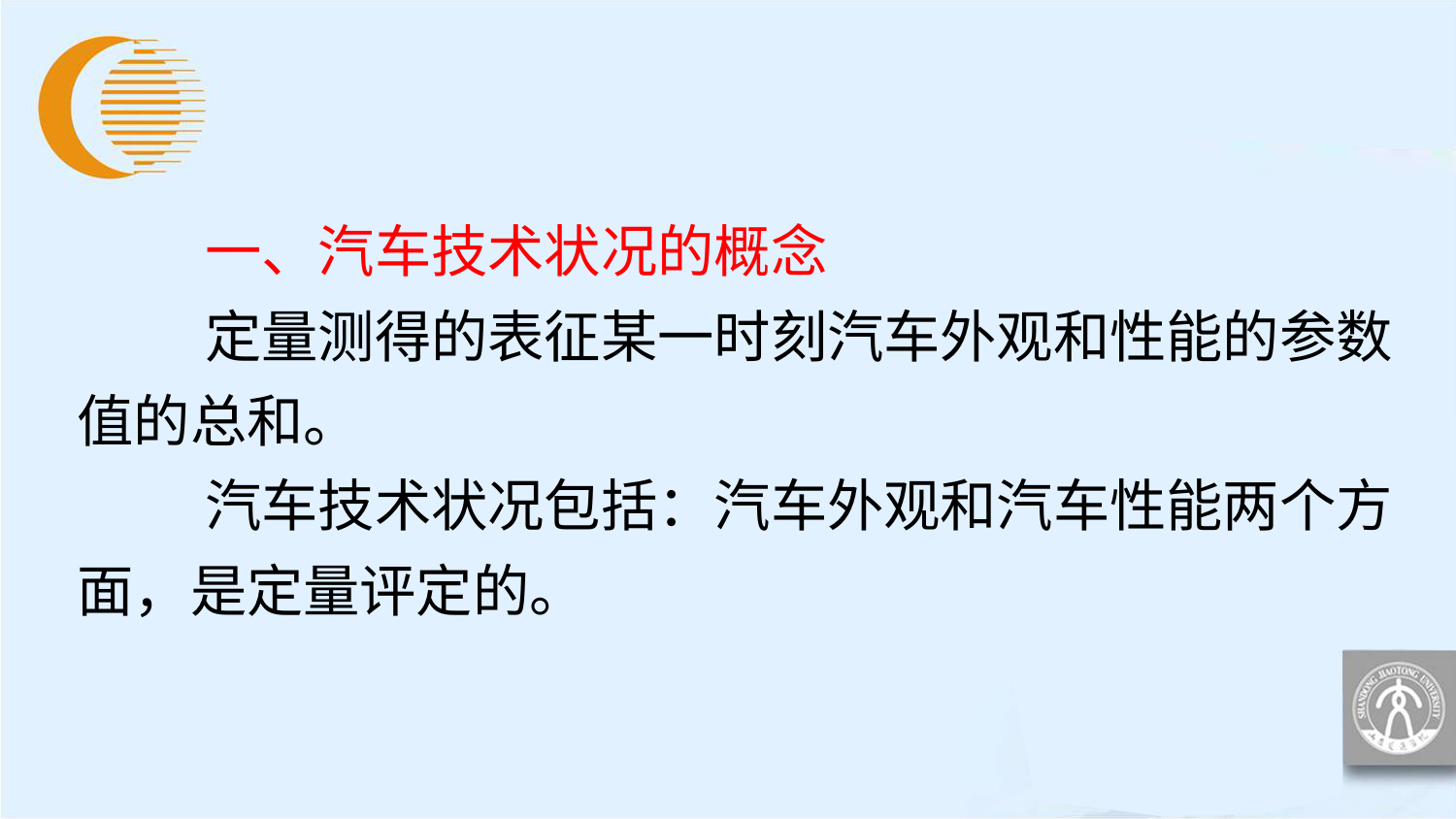

一、汽车技术状况的概念
定量测得的表征某一时刻汽车外观和性能的参数值的总和。
汽车技术状况包括：汽车外观和汽车性能两个方面，是定量评定的。